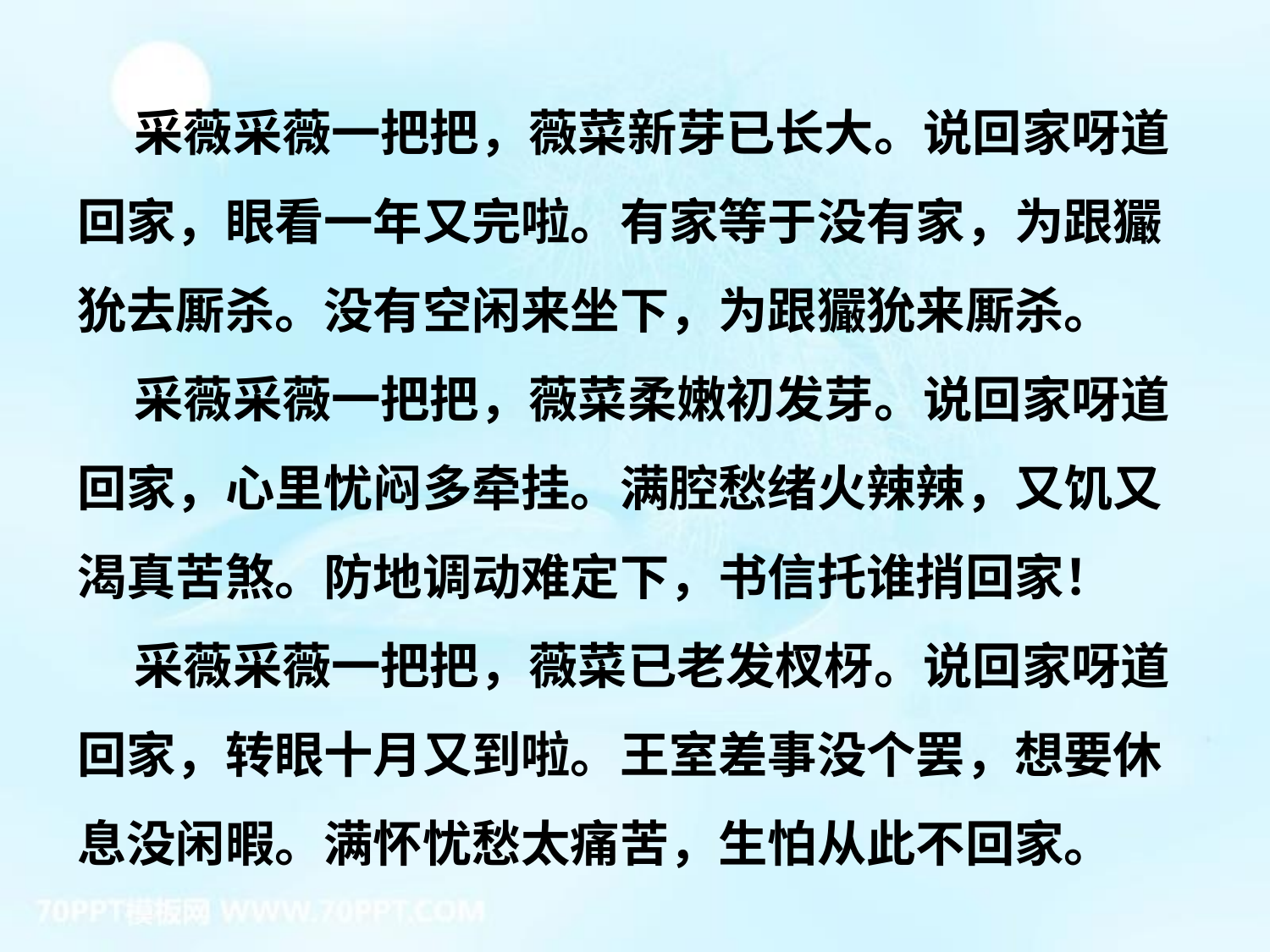

采薇采薇一把把，薇菜新芽已长大。说回家呀道回家，眼看一年又完啦。有家等于没有家，为跟玁狁去厮杀。没有空闲来坐下，为跟玁狁来厮杀。
    采薇采薇一把把，薇菜柔嫩初发芽。说回家呀道回家，心里忧闷多牵挂。满腔愁绪火辣辣，又饥又渴真苦煞。防地调动难定下，书信托谁捎回家！
    采薇采薇一把把，薇菜已老发杈枒。说回家呀道回家，转眼十月又到啦。王室差事没个罢，想要休息没闲暇。满怀忧愁太痛苦，生怕从此不回家。